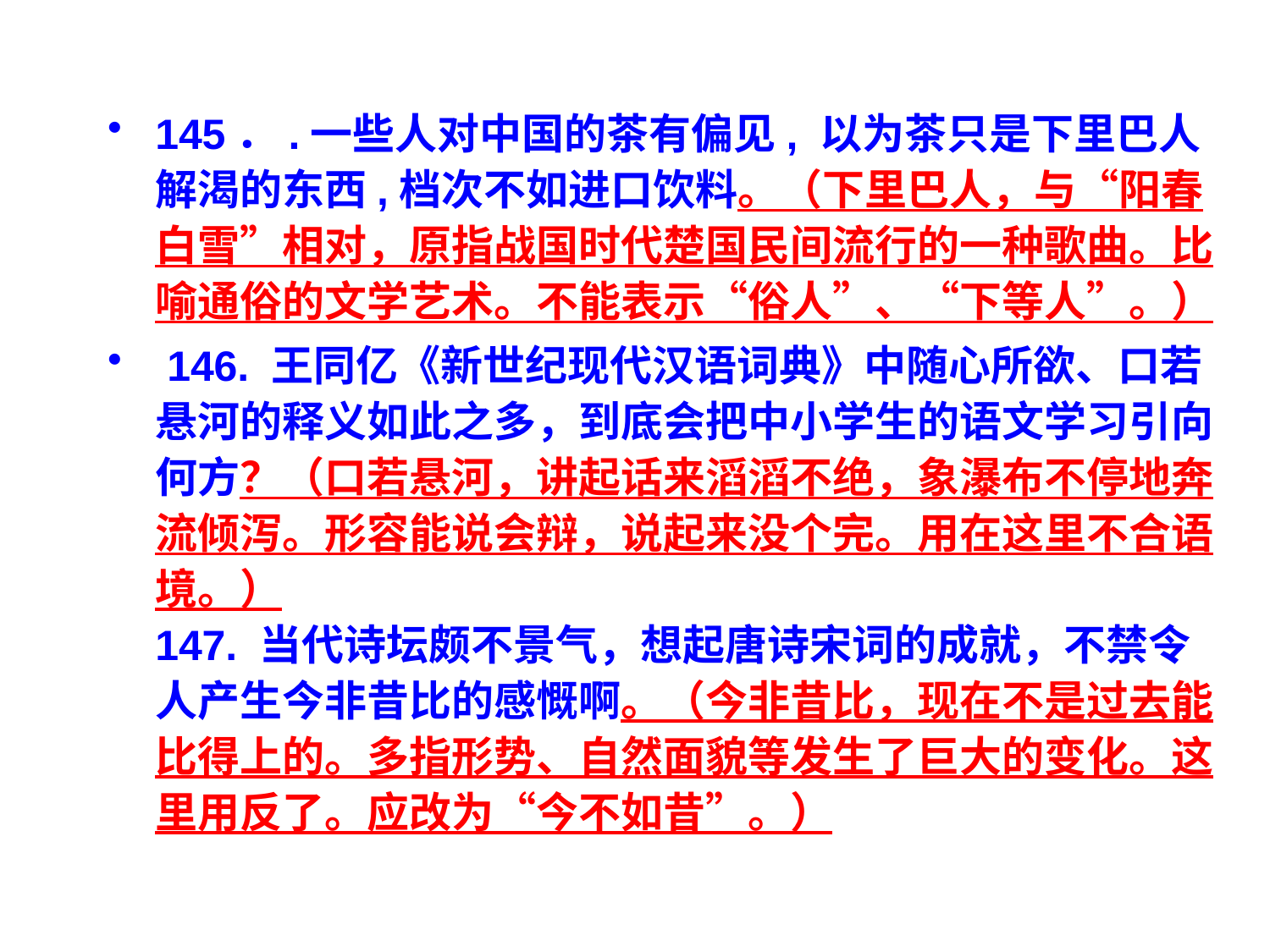

145．.一些人对中国的茶有偏见, 以为茶只是下里巴人解渴的东西,档次不如进口饮料。（下里巴人，与“阳春白雪”相对，原指战国时代楚国民间流行的一种歌曲。比喻通俗的文学艺术。不能表示“俗人”、“下等人”。）
 146. 王同亿《新世纪现代汉语词典》中随心所欲、口若悬河的释义如此之多，到底会把中小学生的语文学习引向何方？（口若悬河，讲起话来滔滔不绝，象瀑布不停地奔流倾泻。形容能说会辩，说起来没个完。用在这里不合语境。）
147. 当代诗坛颇不景气，想起唐诗宋词的成就，不禁令人产生今非昔比的感慨啊。（今非昔比，现在不是过去能比得上的。多指形势、自然面貌等发生了巨大的变化。这里用反了。应改为“今不如昔”。）